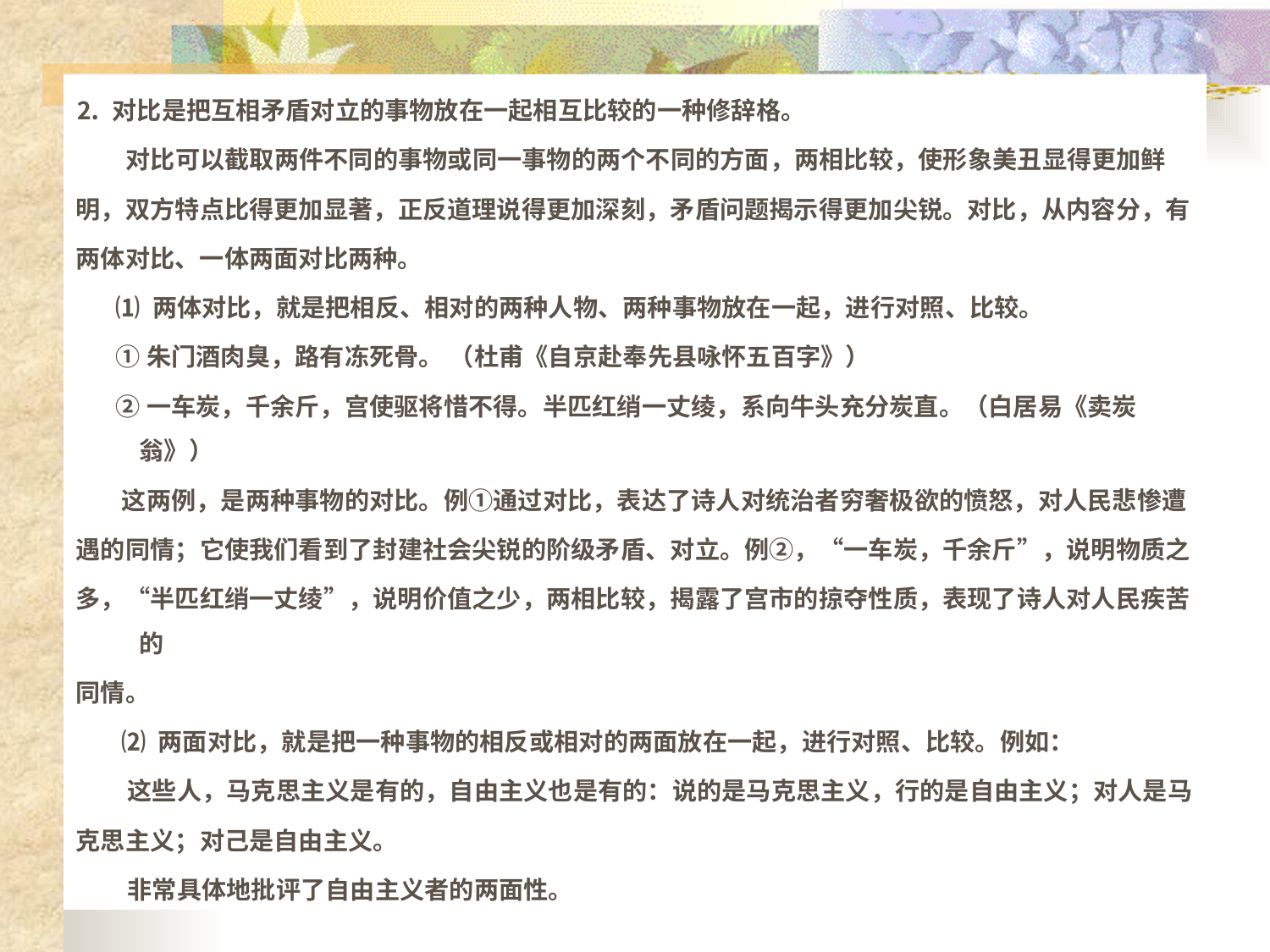

# ⒉ 对比是把互相矛盾对立的事物放在一起相互比较的一种修辞格。
        对比可以截取两件不同的事物或同一事物的两个不同的方面，两相比较，使形象美丑显得更加鲜
明，双方特点比得更加显著，正反道理说得更加深刻，矛盾问题揭示得更加尖锐。对比，从内容分，有
两体对比、一体两面对比两种。
       ⑴ 两体对比，就是把相反、相对的两种人物、两种事物放在一起，进行对照、比较。
       ①朱门酒肉臭，路有冻死骨。 （杜甫《自京赴奉先县咏怀五百字》）
       ②一车炭，千余斤，宫使驱将惜不得。半匹红绡一丈绫，系向牛头充分炭直。（白居易《卖炭翁》）
       这两例，是两种事物的对比。例①通过对比，表达了诗人对统治者穷奢极欲的愤怒，对人民悲惨遭
遇的同情；它使我们看到了封建社会尖锐的阶级矛盾、对立。例②，“一车炭，千余斤”，说明物质之
多，“半匹红绡一丈绫”，说明价值之少，两相比较，揭露了宫市的掠夺性质，表现了诗人对人民疾苦的
同情。
        ⑵ 两面对比，就是把一种事物的相反或相对的两面放在一起，进行对照、比较。例如：
        这些人，马克思主义是有的，自由主义也是有的：说的是马克思主义，行的是自由主义；对人是马
克思主义；对己是自由主义。
        非常具体地批评了自由主义者的两面性。